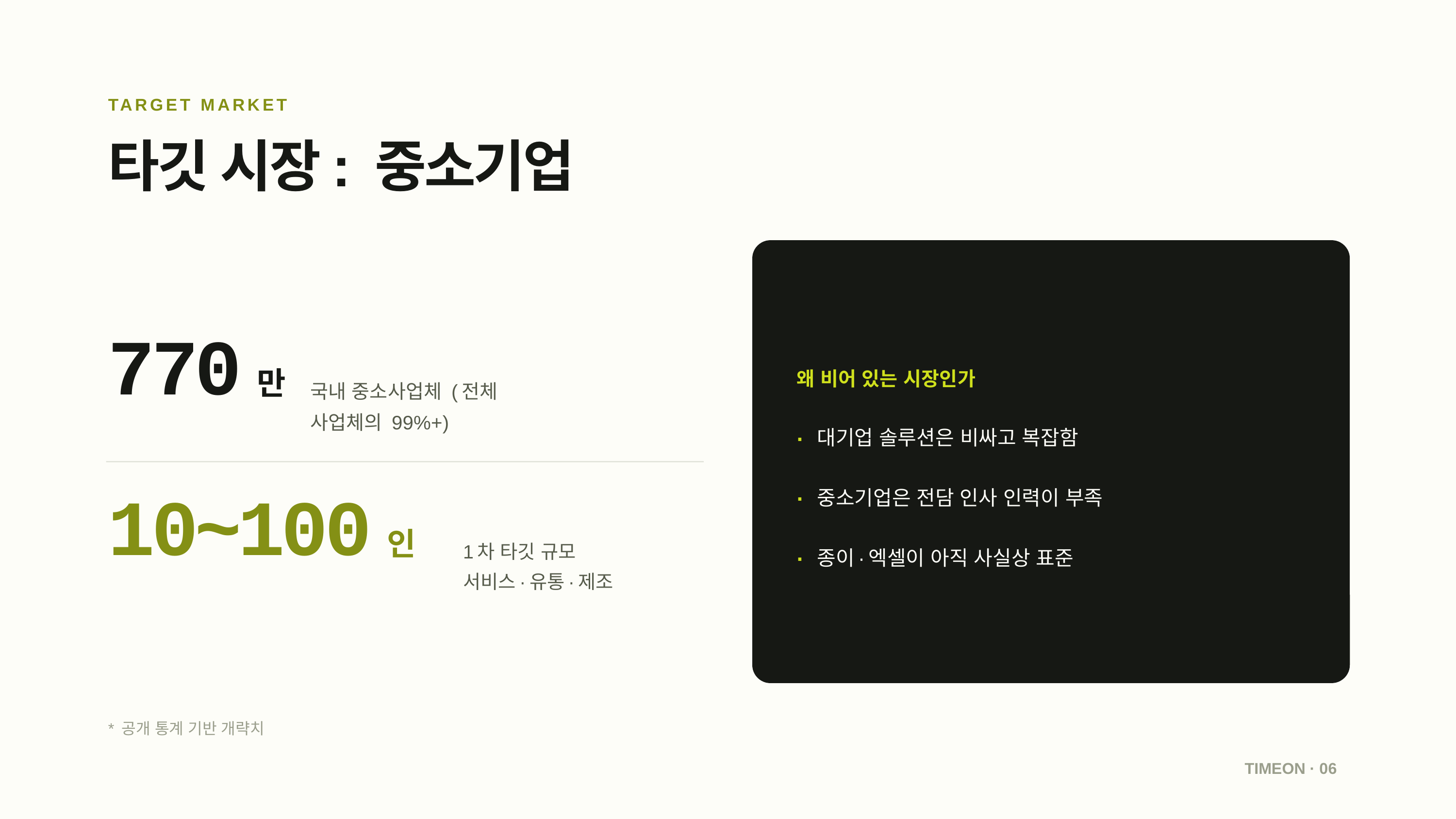

TARGET MARKET
타깃 시장: 중소기업

770만
왜 비어 있는 시장인가
국내 중소사업체 (전체 사업체의 99%+)
·
대기업 솔루션은 비싸고 복잡함

·
중소기업은 전담 인사 인력이 부족
10~100인
1차 타깃 규모 서비스·유통·제조
·
종이·엑셀이 아직 사실상 표준
* 공개 통계 기반 개략치
TIMEON · 06